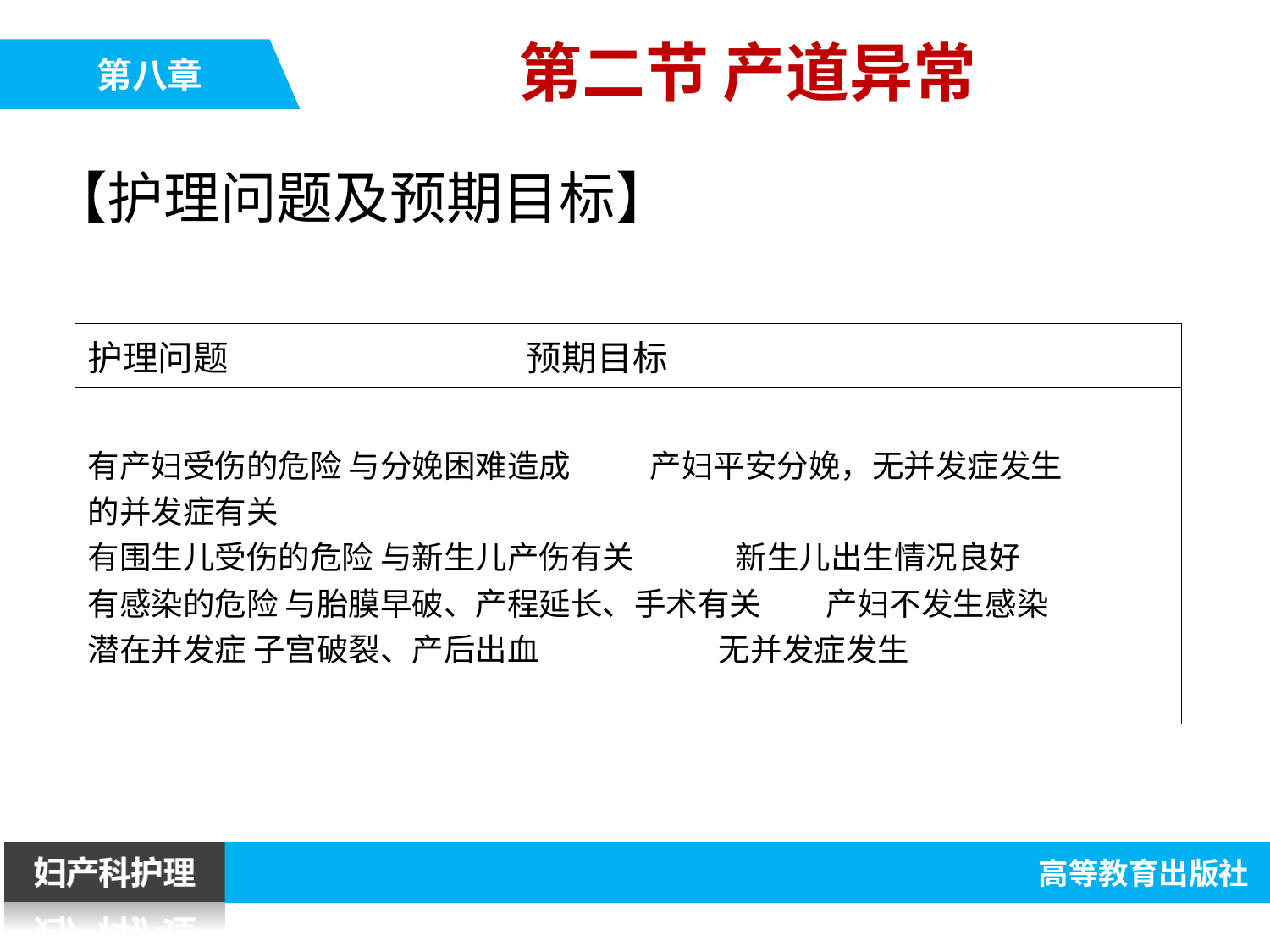

第二节 产道异常
【护理问题及预期目标】
| 护理问题 预期目标 |
| --- |
| 有产妇受伤的危险 与分娩困难造成 产妇平安分娩，无并发症发生 的并发症有关 有围生儿受伤的危险 与新生儿产伤有关 新生儿出生情况良好 有感染的危险 与胎膜早破、产程延长、手术有关 产妇不发生感染 潜在并发症 子宫破裂、产后出血 无并发症发生 |